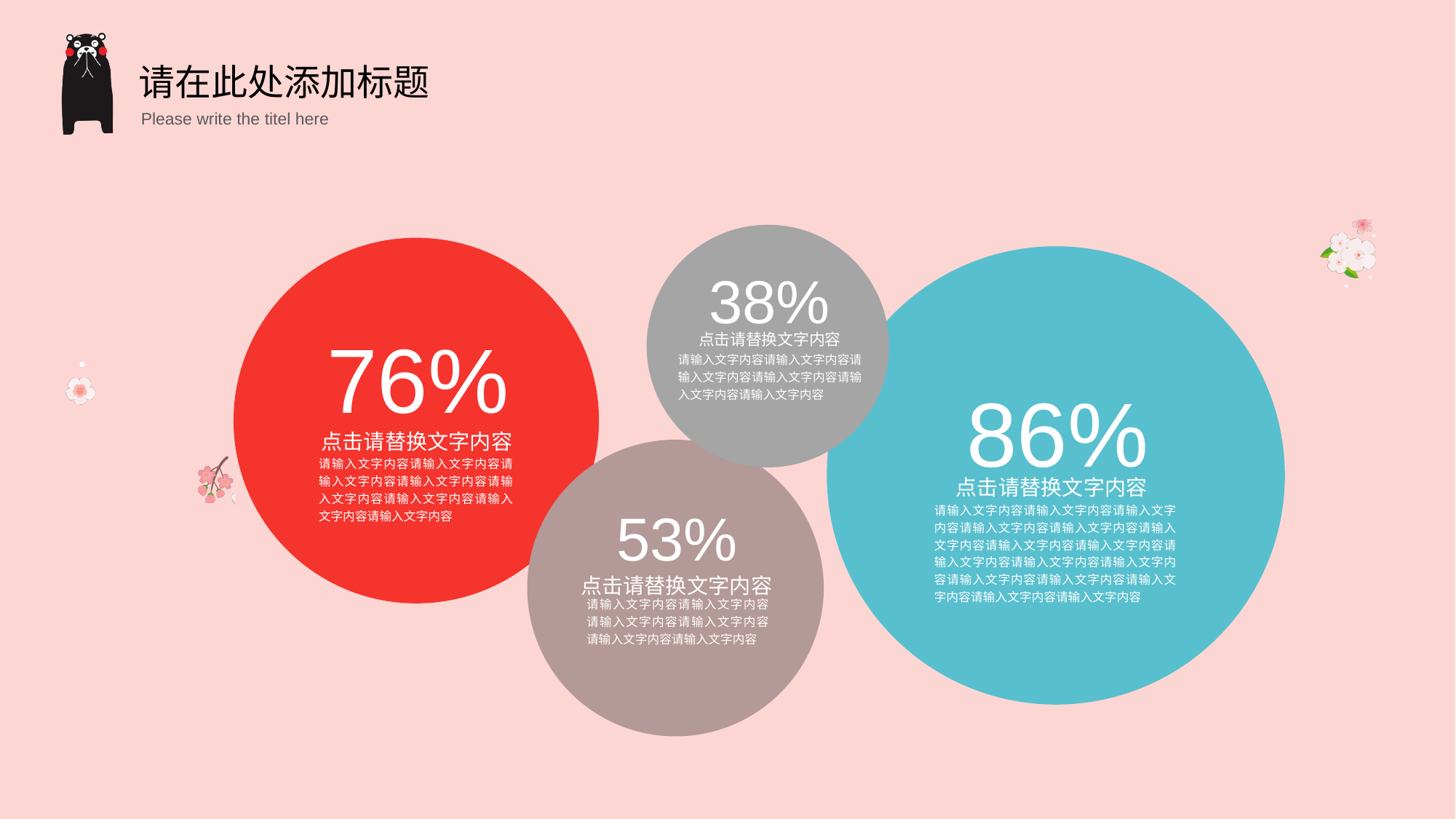

38%
点击请替换文字内容
请输入文字内容请输入文字内容请输入文字内容请输入文字内容请输入文字内容请输入文字内容

76%
点击请替换文字内容
请输入文字内容请输入文字内容请输入文字内容请输入文字内容请输入文字内容请输入文字内容请输入文字内容请输入文字内容

86%
点击请替换文字内容
请输入文字内容请输入文字内容请输入文字内容请输入文字内容请输入文字内容请输入文字内容请输入文字内容请输入文字内容请输入文字内容请输入文字内容请输入文字内容请输入文字内容请输入文字内容请输入文字内容请输入文字内容请输入文字内容

53%
点击请替换文字内容
请输入文字内容请输入文字内容请输入文字内容请输入文字内容请输入文字内容请输入文字内容